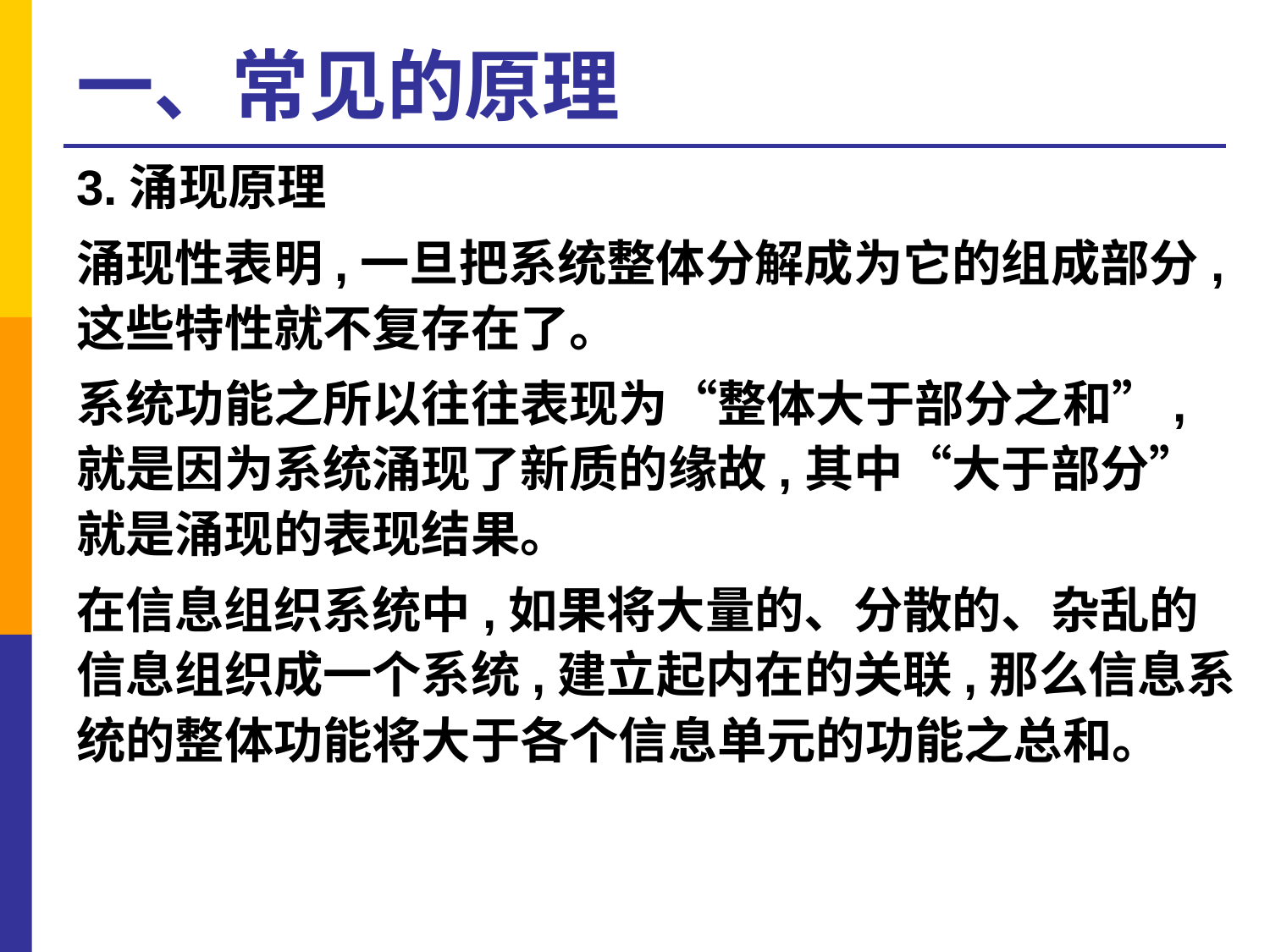

# 一、常见的原理
3.涌现原理
涌现性表明,一旦把系统整体分解成为它的组成部分,这些特性就不复存在了。
系统功能之所以往往表现为“整体大于部分之和”,就是因为系统涌现了新质的缘故,其中“大于部分”就是涌现的表现结果。
在信息组织系统中,如果将大量的、分散的、杂乱的信息组织成一个系统,建立起内在的关联,那么信息系统的整体功能将大于各个信息单元的功能之总和。